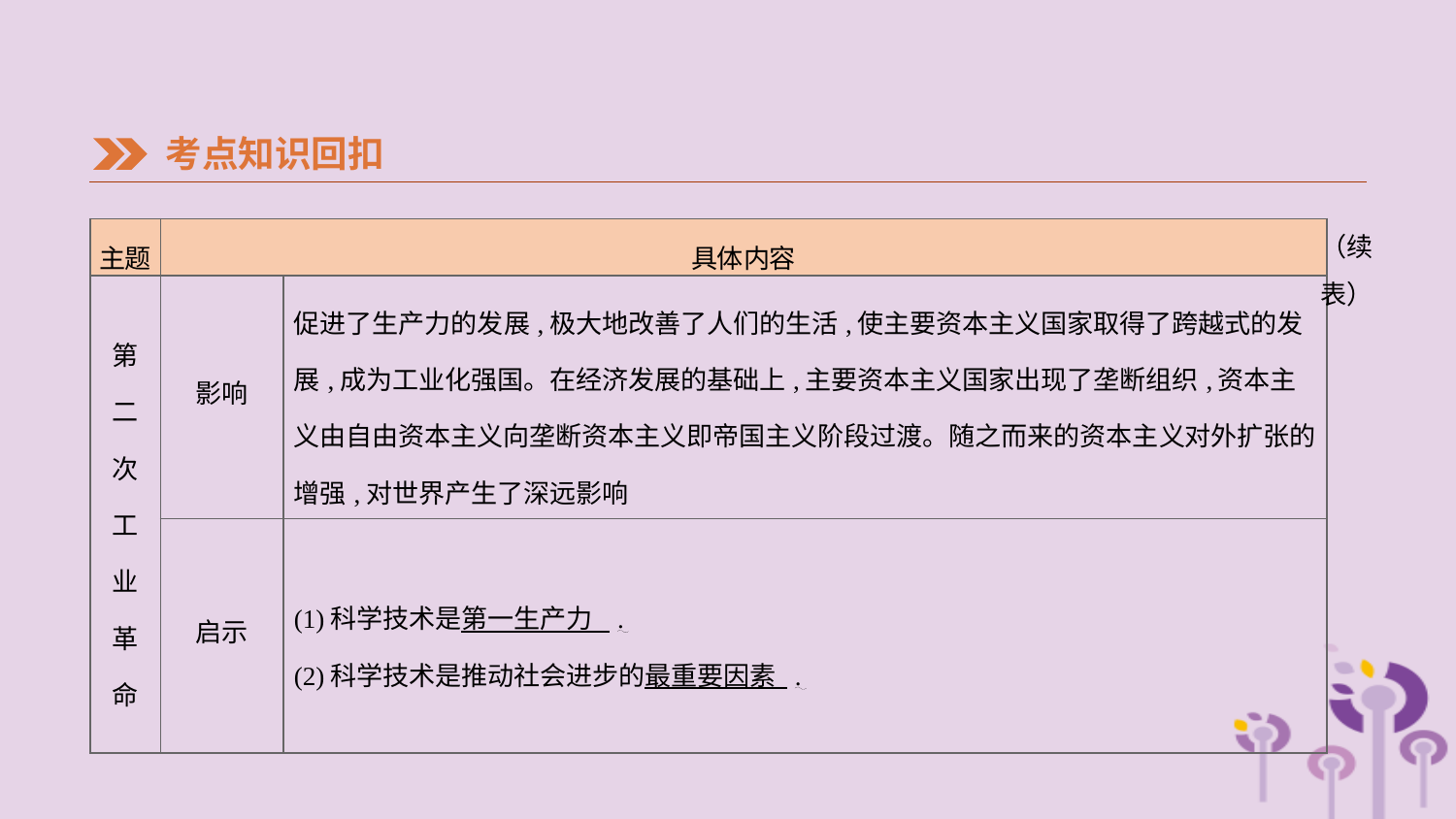

考点知识回扣

（续表）
| 主题 | 具体内容 |  |
| --- | --- | --- |
| 第 二 次 工 业 革 命 | 影响 | 促进了生产力的发展,极大地改善了人们的生活,使主要资本主义国家取得了跨越式的发展,成为工业化强国。在经济发展的基础上,主要资本主义国家出现了垄断组织,资本主义由自由资本主义向垄断资本主义即帝国主义阶段过渡。随之而来的资本主义对外扩张的增强,对世界产生了深远影响 |
|  | 启示 | (1)科学技术是第一生产力 . (2)科学技术是推动社会进步的最重要因素 . |